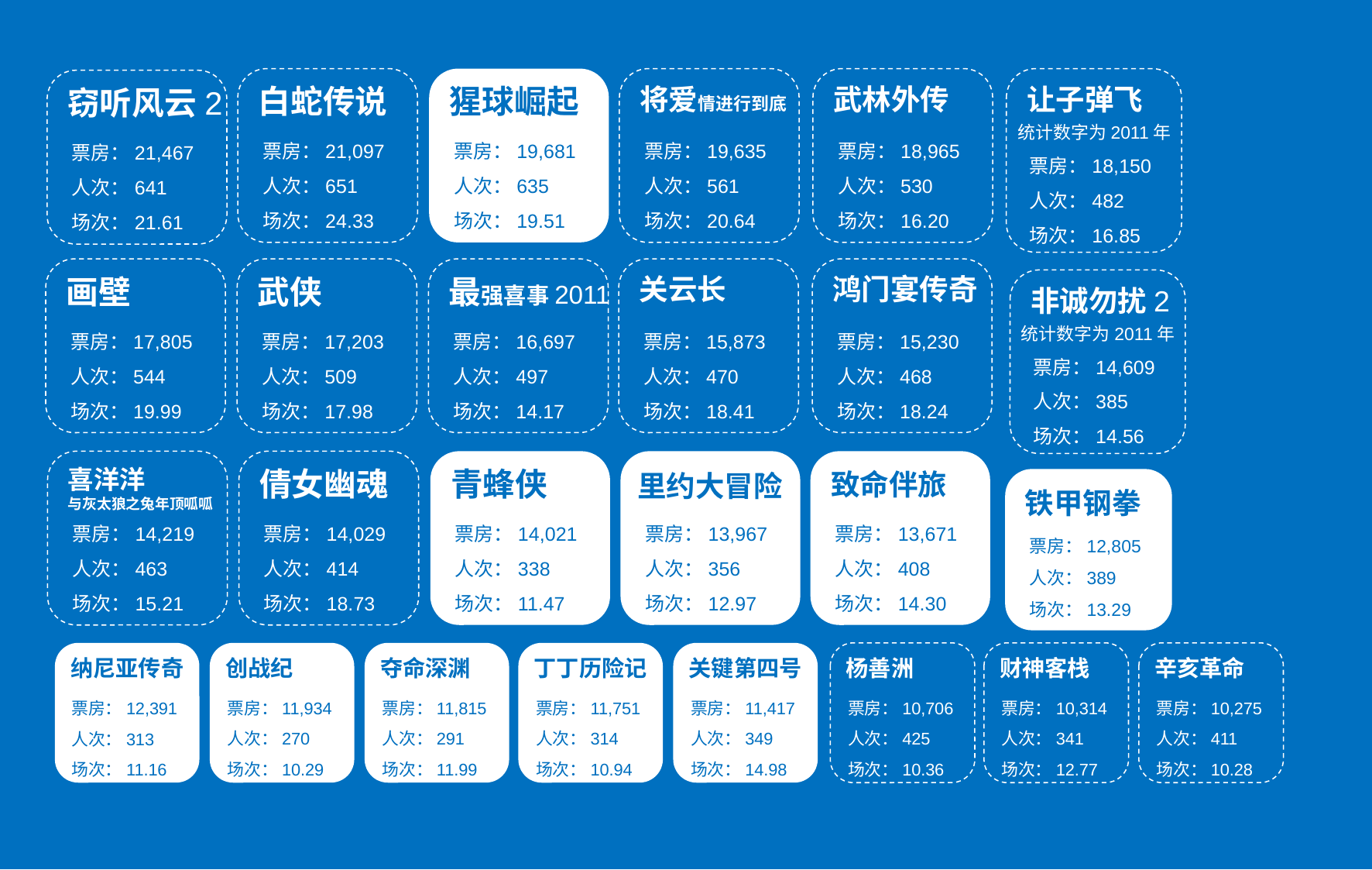

白蛇传说
票房：21,097
人次：651
场次：24.33

猩球崛起
票房：19,681
人次：635
场次：19.51

将爱情进行到底

票房：19,635
人次：561
场次：20.64

武林外传
票房：18,965
人次：530
场次：16.20

让子弹飞
票房：18,150
人次：482
场次：16.85
统计数字为2011年

窃听风云2
票房：21,467
人次：641
场次：21.61

画壁
票房：17,805
人次：544
场次：19.99

武侠
票房：17,203
人次：509
场次：17.98

最强喜事2011
票房：16,697
人次：497
场次：14.17

关云长
票房：15,873
人次：470
场次：18.41

鸿门宴传奇
票房：15,230
人次：468
场次：18.24

非诚勿扰2
票房：14,609
人次：385
场次：14.56
统计数字为2011年

喜洋洋
与灰太狼之兔年顶呱呱
票房：14,219
人次：463
场次：15.21

倩女幽魂
票房：14,029
人次：414
场次：18.73

青蜂侠
票房：14,021
人次：338
场次：11.47

里约大冒险
票房：13,967
人次：356
场次：12.97

致命伴旅
票房：13,671
人次：408
场次：14.30

铁甲钢拳
票房：12,805
人次：389
场次：13.29

纳尼亚传奇
票房：12,391
人次：313
场次：11.16

创战纪
票房：11,934
人次：270
场次：10.29

夺命深渊
票房：11,815
人次：291
场次：11.99

丁丁历险记
票房：11,751
人次：314
场次：10.94

关键第四号
票房：11,417
人次：349
场次：14.98

杨善洲
财神客栈
辛亥革命
票房：10,706
人次：425
场次：10.36
票房：10,314
人次：341
场次：12.77
票房：10,275
人次：411
场次：10.28